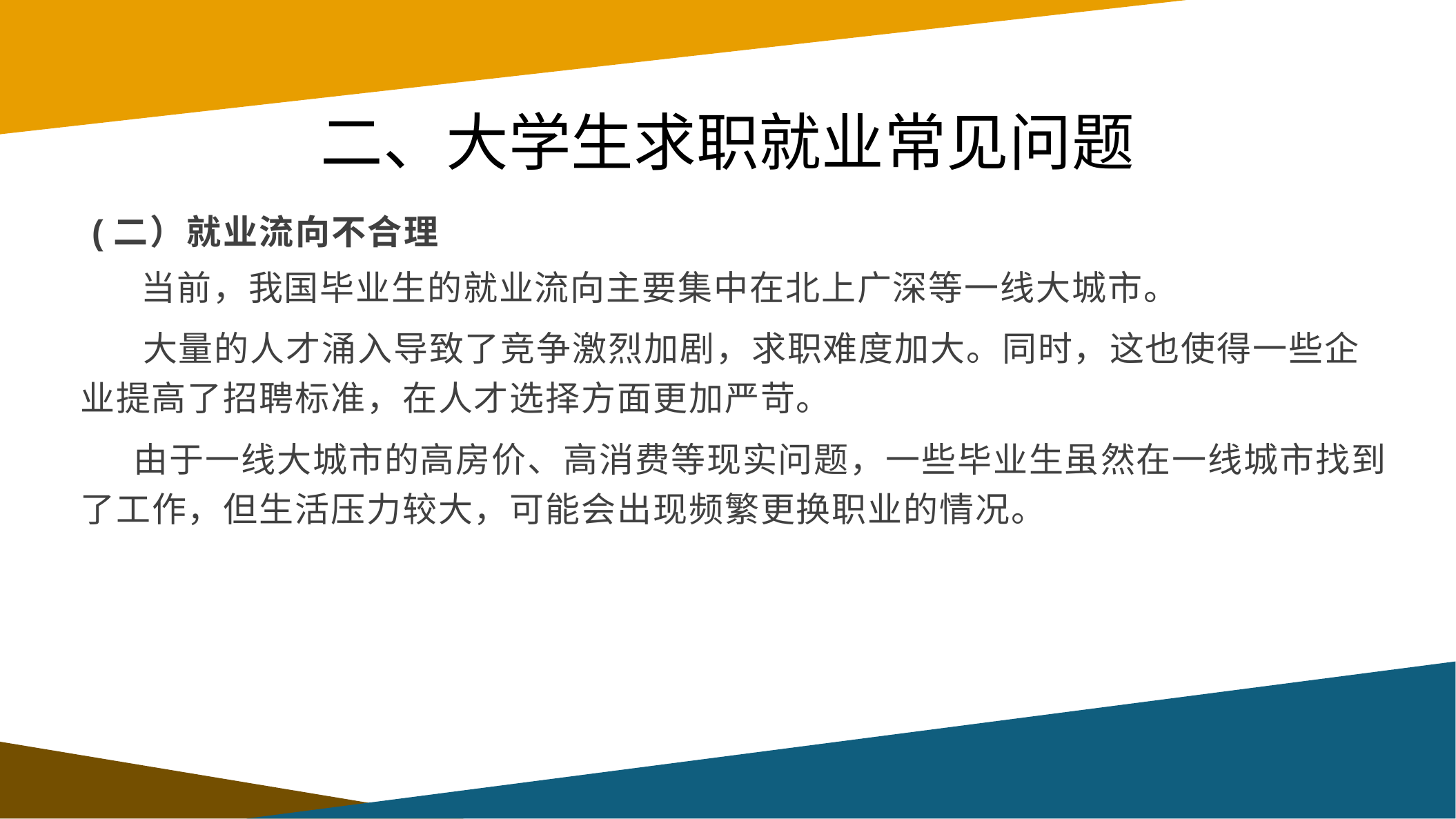

二、大学生求职就业常见问题
 (二）就业流向不合理
       当前，我国毕业生的就业流向主要集中在北上广深等一线大城市。
      大量的人才涌入导致了竞争激烈加剧，求职难度加大。同时，这也使得一些企业提高了招聘标准，在人才选择方面更加严苛。
     由于一线大城市的高房价、高消费等现实问题，一些毕业生虽然在一线城市找到了工作，但生活压力较大，可能会出现频繁更换职业的情况。